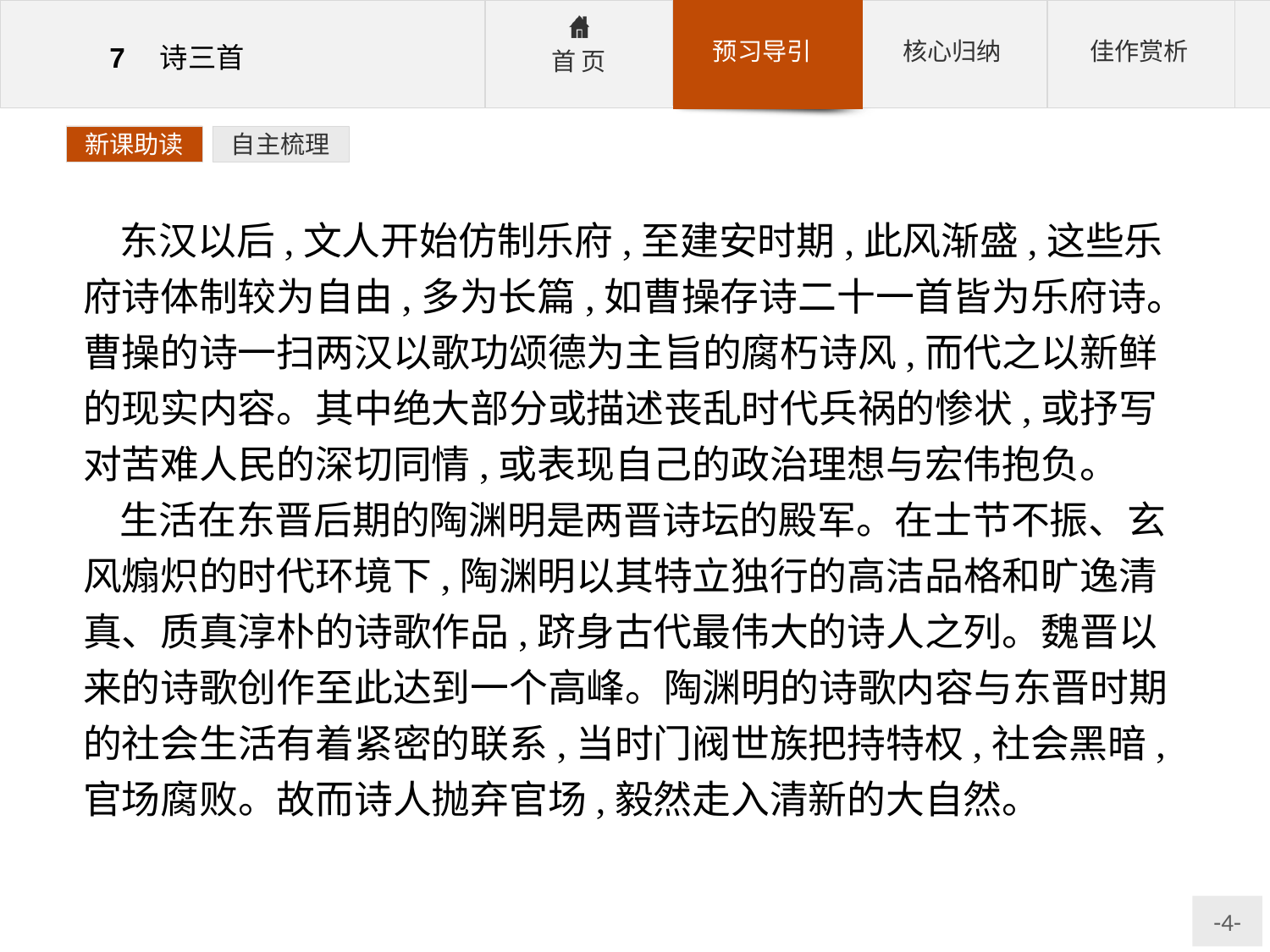

新课助读
自主梳理
东汉以后,文人开始仿制乐府,至建安时期,此风渐盛,这些乐府诗体制较为自由,多为长篇,如曹操存诗二十一首皆为乐府诗。曹操的诗一扫两汉以歌功颂德为主旨的腐朽诗风,而代之以新鲜的现实内容。其中绝大部分或描述丧乱时代兵祸的惨状,或抒写对苦难人民的深切同情,或表现自己的政治理想与宏伟抱负。
生活在东晋后期的陶渊明是两晋诗坛的殿军。在士节不振、玄风煽炽的时代环境下,陶渊明以其特立独行的高洁品格和旷逸清真、质真淳朴的诗歌作品,跻身古代最伟大的诗人之列。魏晋以来的诗歌创作至此达到一个高峰。陶渊明的诗歌内容与东晋时期的社会生活有着紧密的联系,当时门阀世族把持特权,社会黑暗,官场腐败。故而诗人抛弃官场,毅然走入清新的大自然。